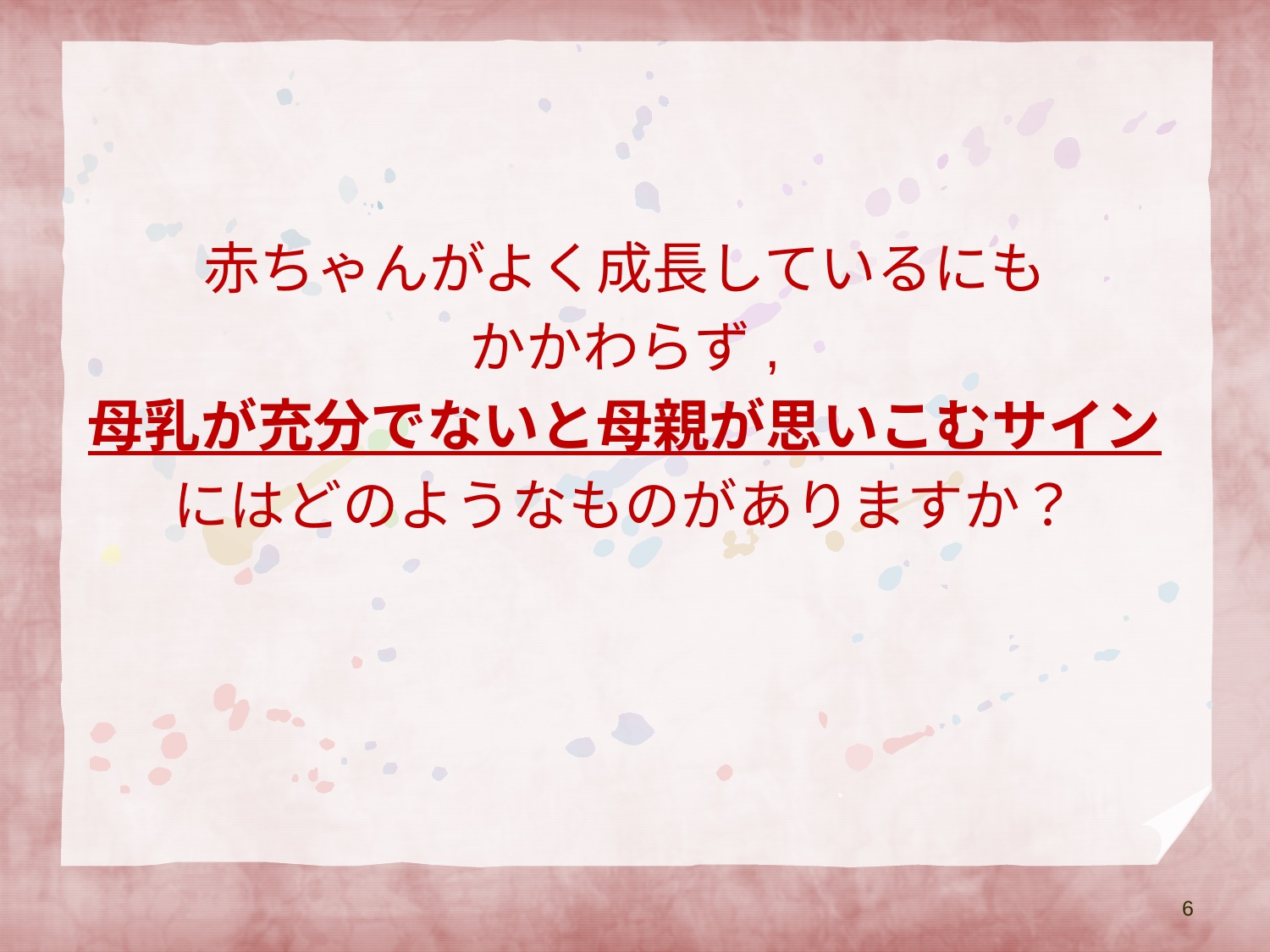

赤ちゃんがよく成長しているにも
かかわらず,
母乳が充分でないと母親が思いこむサイン
にはどのようなものがありますか？

6